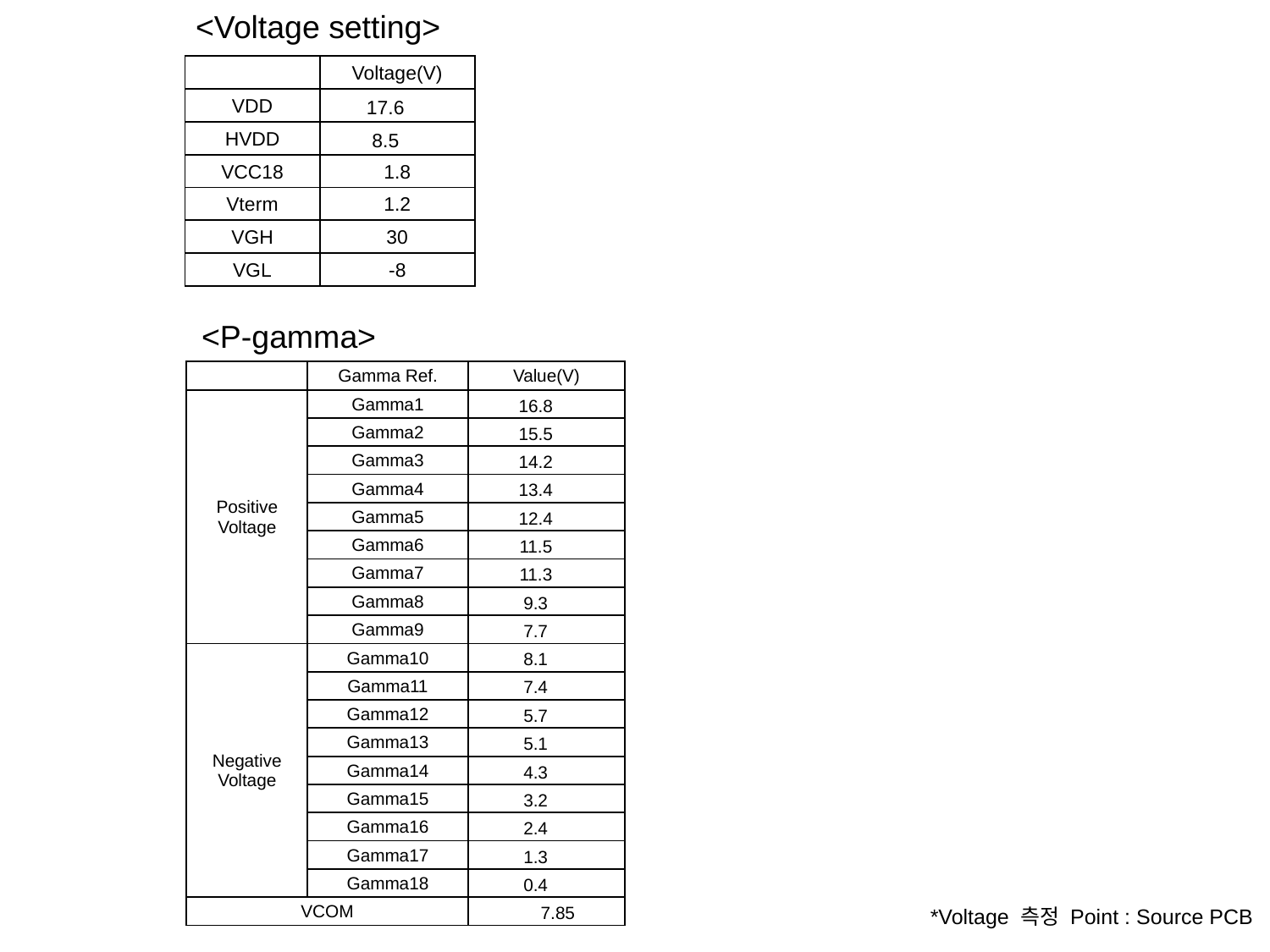

<Voltage setting>
|  | Voltage(V) |
| --- | --- |
| VDD | 17.6 |
| HVDD | 8.5 |
| VCC18 | 1.8 |
| Vterm | 1.2 |
| VGH | 30 |
| VGL | -8 |
<P-gamma>
|  | Gamma Ref. | Value(V) |
| --- | --- | --- |
| Positive Voltage | Gamma1 | 16.8 |
|  | Gamma2 | 15.5 |
|  | Gamma3 | 14.2 |
|  | Gamma4 | 13.4 |
|  | Gamma5 | 12.4 |
|  | Gamma6 | 11.5 |
|  | Gamma7 | 11.3 |
|  | Gamma8 | 9.3 |
|  | Gamma9 | 7.7 |
| Negative Voltage | Gamma10 | 8.1 |
|  | Gamma11 | 7.4 |
|  | Gamma12 | 5.7 |
|  | Gamma13 | 5.1 |
|  | Gamma14 | 4.3 |
|  | Gamma15 | 3.2 |
|  | Gamma16 | 2.4 |
|  | Gamma17 | 1.3 |
|  | Gamma18 | 0.4 |
| VCOM |  | 7.85 |
*Voltage 측정 Point : Source PCB